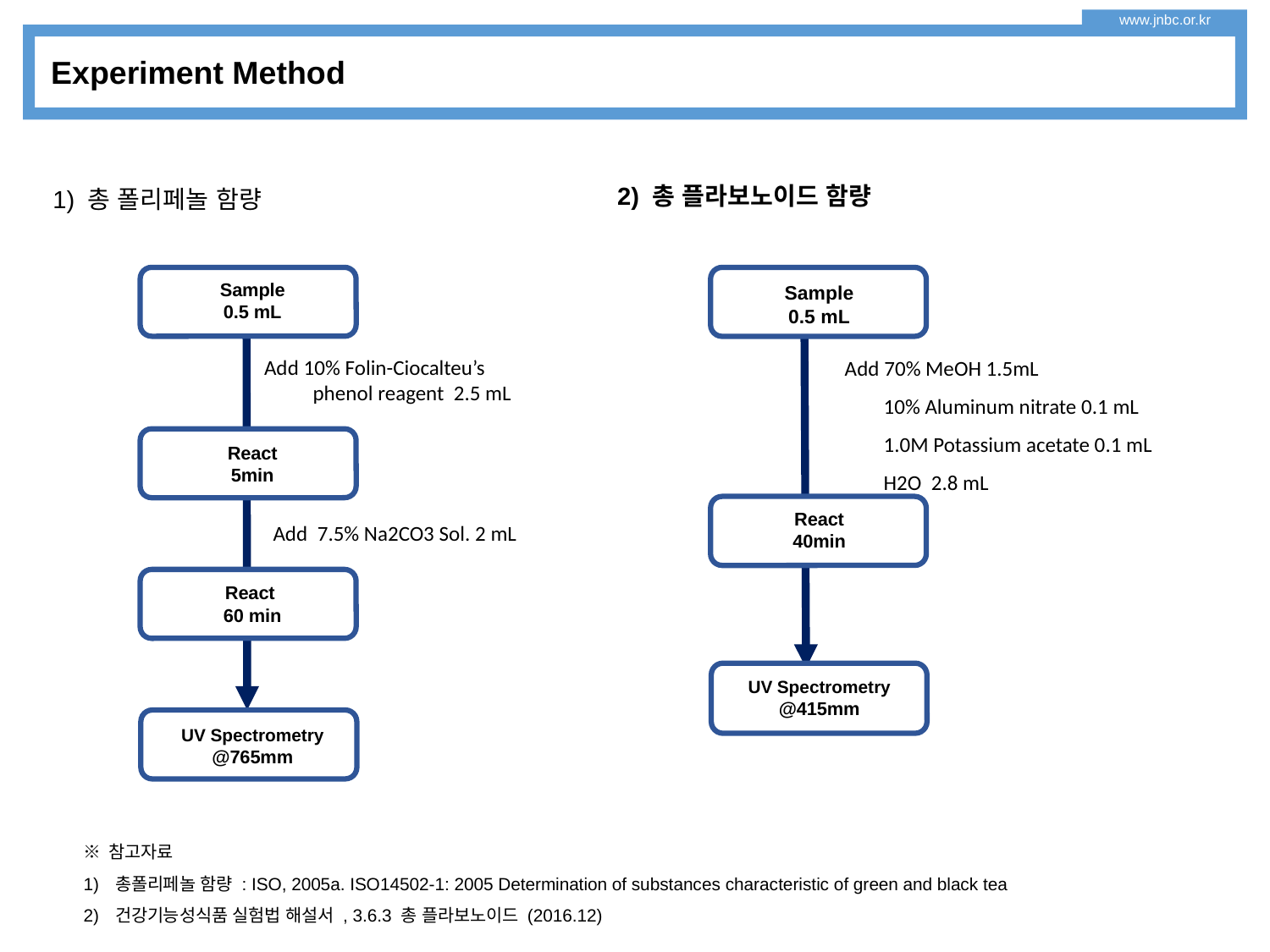

www.jnbc.or.kr

Experiment Method
2) 총 플라보노이드 함량
1) 총 폴리페놀 함량

Sample
0.5 mL
Add 10% Folin-Ciocalteu’s
          phenol reagent  2.5 mL

React
5min
Add  7.5% Na2CO3 Sol. 2 mL

React
60 min

UV Spectrometry
@765mm

Sample
0.5 mL
Add 70% MeOH 1.5mL
        10% Aluminum nitrate 0.1 mL
        1.0M Potassium acetate 0.1 mL
        H2O  2.8 mL

React
40min

UV Spectrometry
@415mm
※ 참고자료
총폴리페놀 함량 : ISO, 2005a. ISO14502-1: 2005 Determination of substances characteristic of green and black tea
건강기능성식품 실험법 해설서 , 3.6.3 총 플라보노이드 (2016.12)